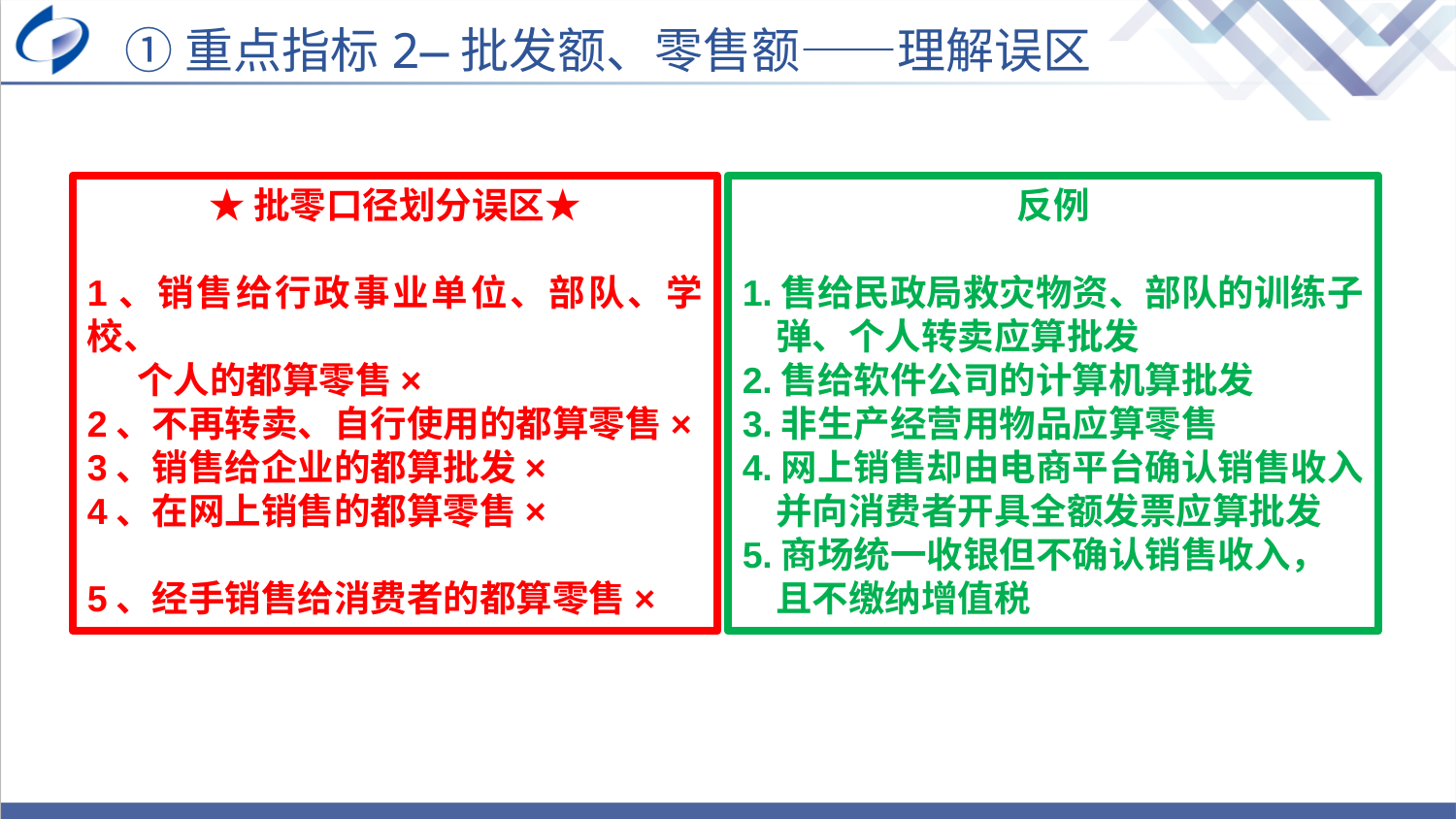

①重点指标2—批发额、零售额——理解误区
★批零口径划分误区★

1、销售给行政事业单位、部队、学校、
     个人的都算零售×
2、不再转卖、自行使用的都算零售×
3、销售给企业的都算批发×
4、在网上销售的都算零售×

5、经手销售给消费者的都算零售×
反例

1.售给民政局救灾物资、部队的训练子
   弹、个人转卖应算批发
2.售给软件公司的计算机算批发
3.非生产经营用物品应算零售
4.网上销售却由电商平台确认销售收入
   并向消费者开具全额发票应算批发
5.商场统一收银但不确认销售收入，
   且不缴纳增值税